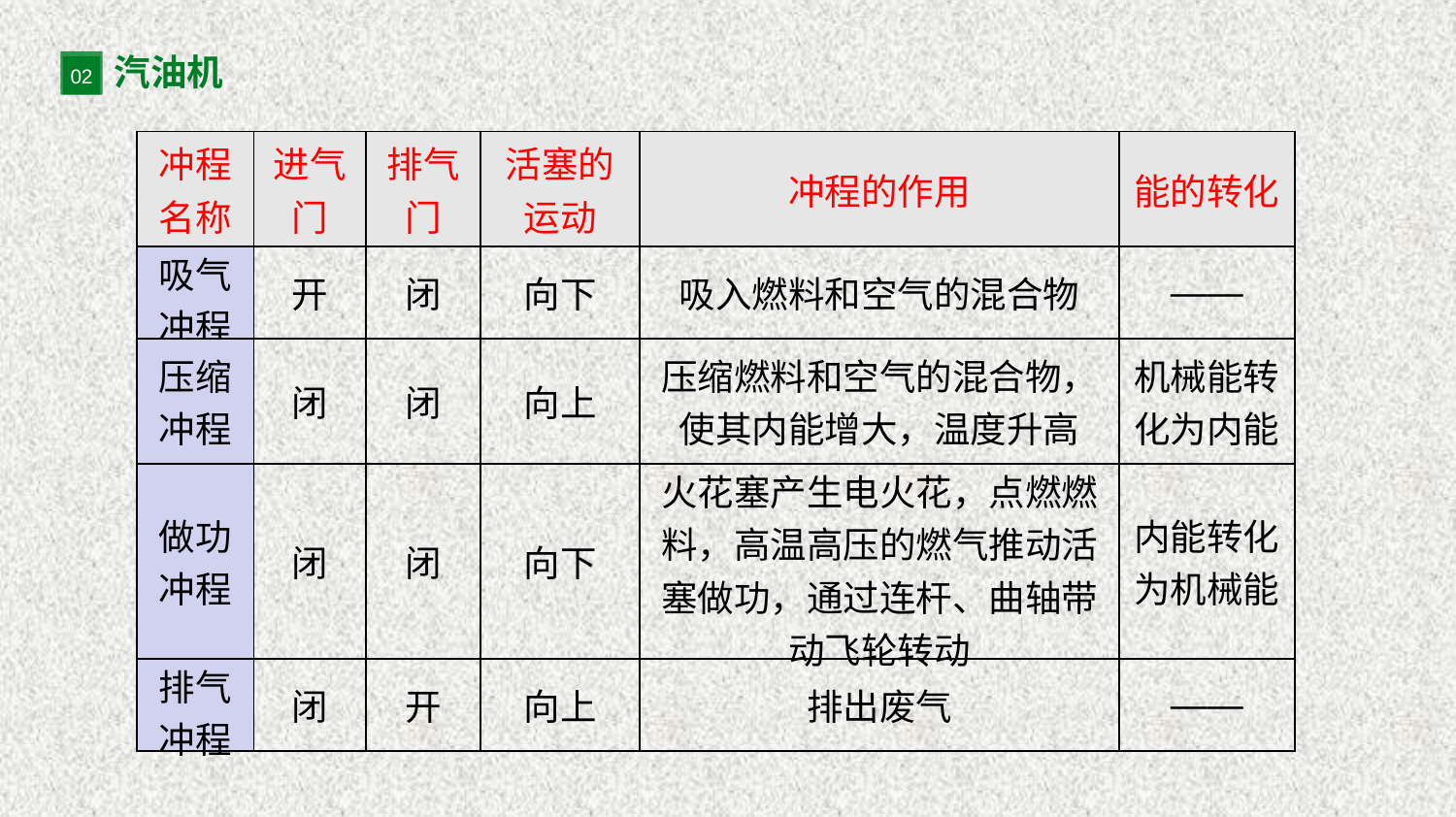

汽油机

02
| 冲程名称 | 进气门 | 排气门 | 活塞的运动 | 冲程的作用 | 能的转化 |
| --- | --- | --- | --- | --- | --- |
| 吸气冲程 | 开 | 闭 | 向下 | 吸入燃料和空气的混合物 | —— |
| 压缩冲程 | 闭 | 闭 | 向上 | 压缩燃料和空气的混合物，使其内能增大，温度升高 | 机械能转化为内能 |
| 做功冲程 | 闭 | 闭 | 向下 | 火花塞产生电火花，点燃燃料，高温高压的燃气推动活塞做功，通过连杆、曲轴带动飞轮转动 | 内能转化为机械能 |
| 排气冲程 | 闭 | 开 | 向上 | 排出废气 | —— |